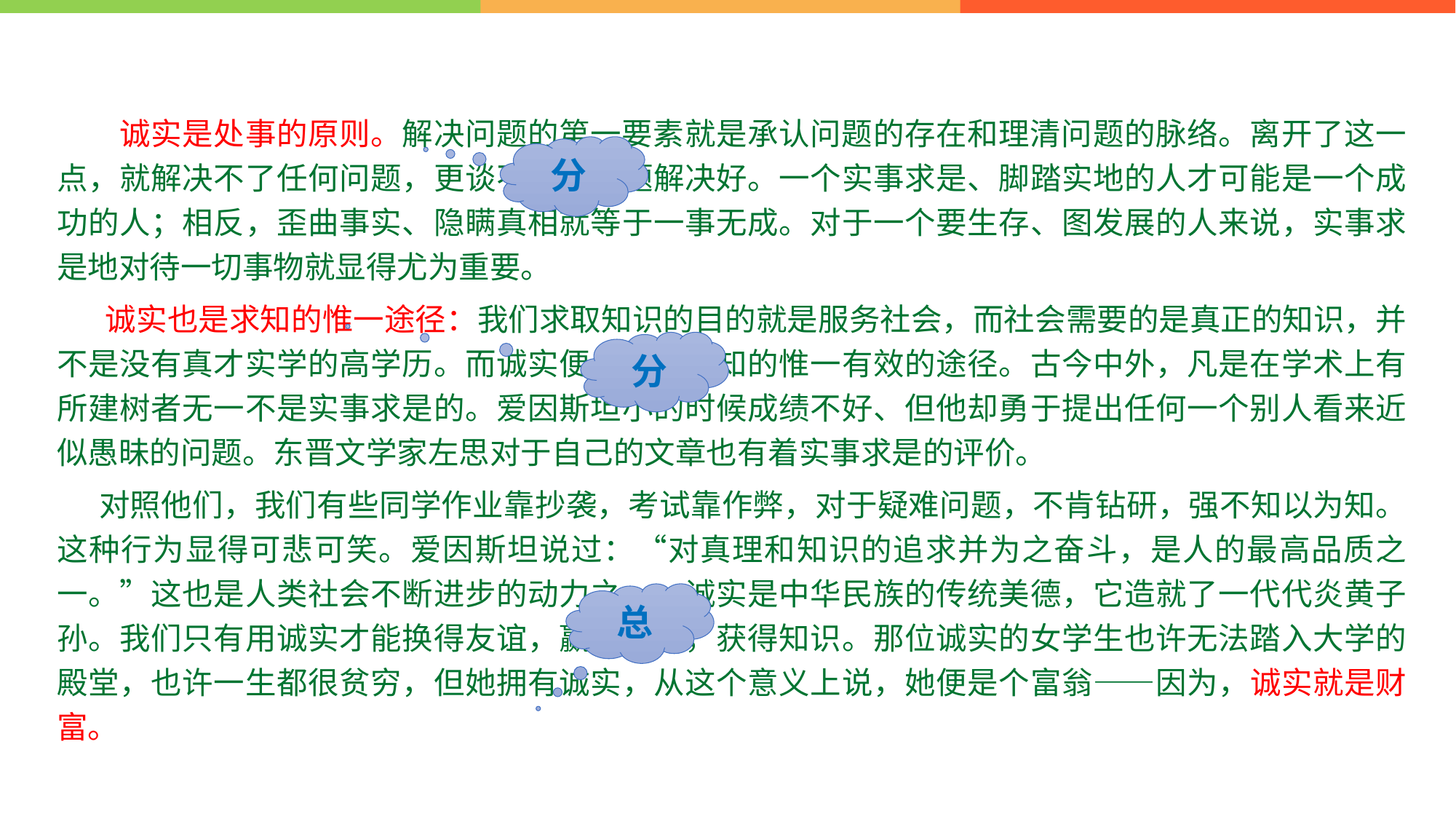

诚实是处事的原则。解决问题的第一要素就是承认问题的存在和理清问题的脉络。离开了这一点，就解决不了任何问题，更谈不上把问题解决好。一个实事求是、脚踏实地的人才可能是一个成功的人；相反，歪曲事实、隐瞒真相就等于一事无成。对于一个要生存、图发展的人来说，实事求是地对待一切事物就显得尤为重要。
      诚实也是求知的惟一途径：我们求取知识的目的就是服务社会，而社会需要的是真正的知识，并不是没有真才实学的高学历。而诚实便是获得真知的惟一有效的途径。古今中外，凡是在学术上有所建树者无一不是实事求是的。爱因斯坦小的时候成绩不好、但他却勇于提出任何一个别人看来近似愚昧的问题。东晋文学家左思对于自己的文章也有着实事求是的评价。
     对照他们，我们有些同学作业靠抄袭，考试靠作弊，对于疑难问题，不肯钻研，强不知以为知。这种行为显得可悲可笑。爱因斯坦说过：“对真理和知识的追求并为之奋斗，是人的最高品质之一。”这也是人类社会不断进步的动力之一。诚实是中华民族的传统美德，它造就了一代代炎黄子孙。我们只有用诚实才能换得友谊，赢得成功，获得知识。那位诚实的女学生也许无法踏入大学的殿堂，也许一生都很贫穷，但她拥有诚实，从这个意义上说，她便是个富翁——因为，诚实就是财富。

分
分
总